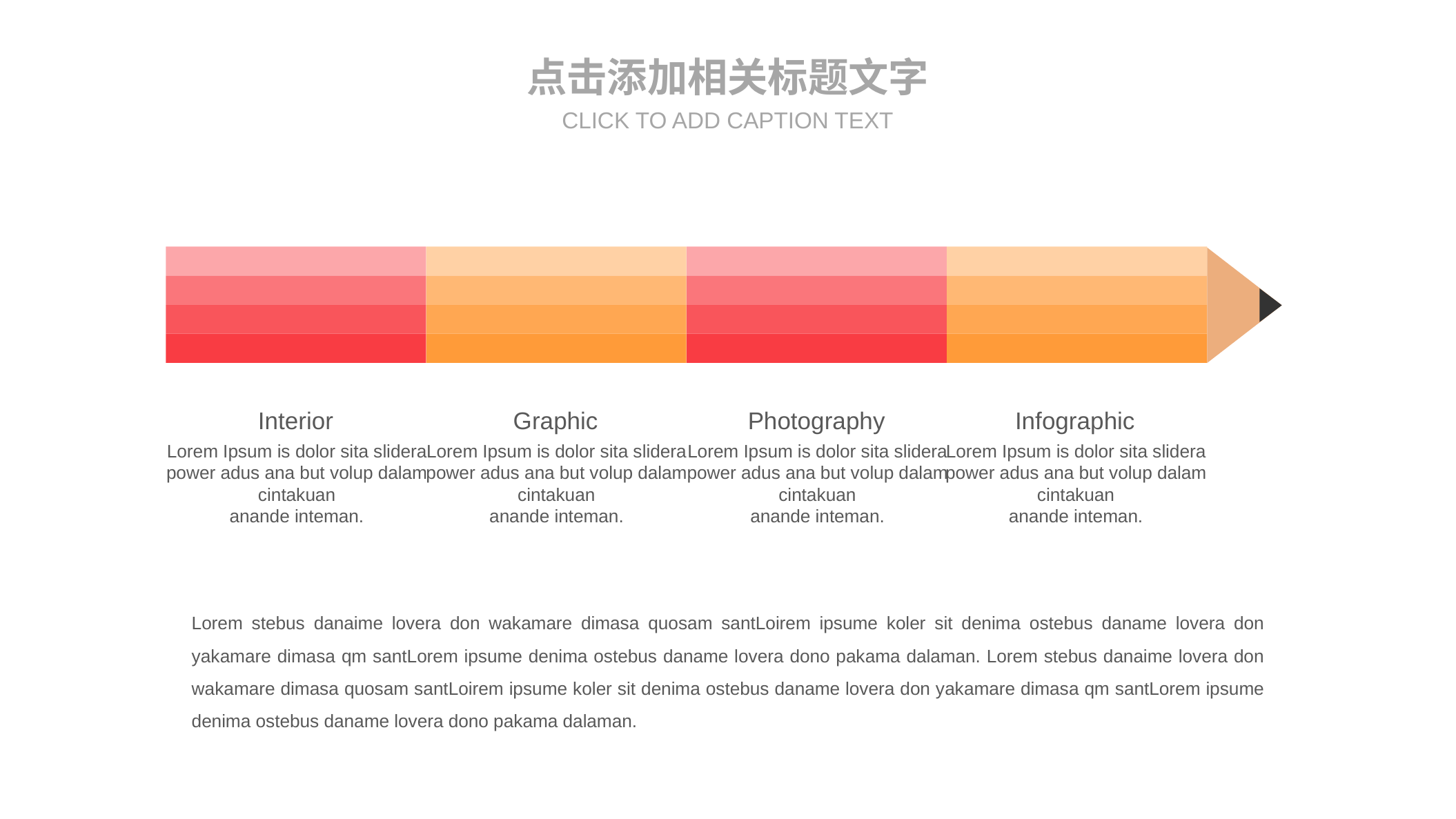

点击添加相关标题文字
CLICK TO ADD CAPTION TEXT

Interior
Lorem Ipsum is dolor sita slidera power adus ana but volup dalam cintakuan
anande inteman.
Graphic
Lorem Ipsum is dolor sita slidera power adus ana but volup dalam cintakuan
anande inteman.
Photography
Lorem Ipsum is dolor sita slidera power adus ana but volup dalam cintakuan
anande inteman.
Infographic
Lorem Ipsum is dolor sita slidera power adus ana but volup dalam cintakuan
anande inteman.
Lorem stebus danaime lovera don wakamare dimasa quosam santLoirem ipsume koler sit denima ostebus daname lovera don yakamare dimasa qm santLorem ipsume denima ostebus daname lovera dono pakama dalaman. Lorem stebus danaime lovera don wakamare dimasa quosam santLoirem ipsume koler sit denima ostebus daname lovera don yakamare dimasa qm santLorem ipsume denima ostebus daname lovera dono pakama dalaman.